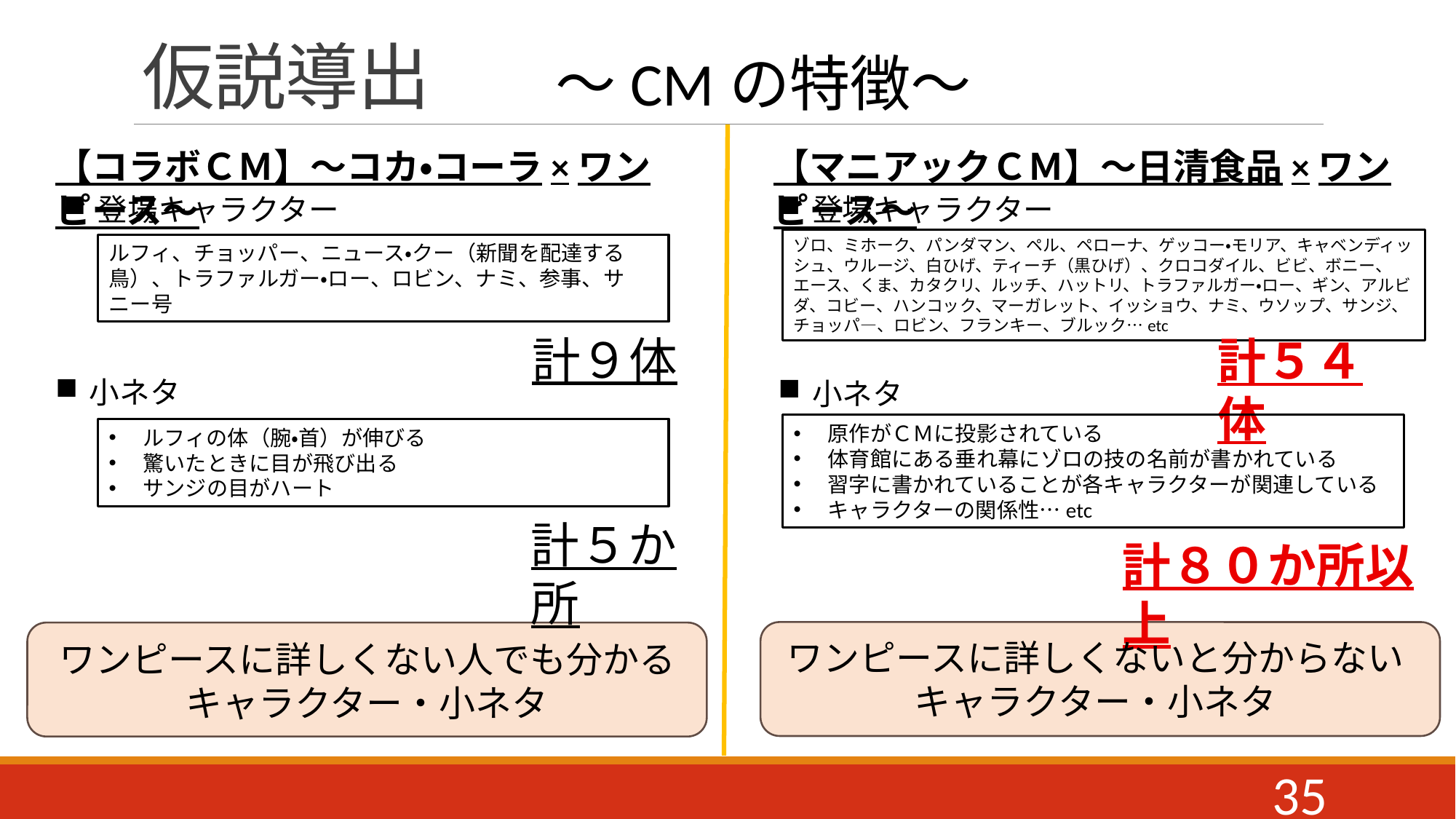

# 仮説導出
～CMの特徴～
【マニアックＣＭ】～日清食品×ワンピース～
【コラボＣＭ】～コカ・コーラ×ワンピース～
登場キャラクター
登場キャラクター
ゾロ、ミホーク、パンダマン、ペル、ペローナ、ゲッコー・モリア、キャベンディッシュ、ウルージ、白ひげ、ティーチ（黒ひげ）、クロコダイル、ビビ、ボニー、エース、くま、カタクリ、ルッチ、ハットリ、トラファルガー・ロー、ギン、アルビダ、コビー、ハンコック、マーガレット、イッショウ、ナミ、ウソップ、サンジ、チョッパ―、ロビン、フランキー、ブルック…etc
ルフィ、チョッパー、ニュース・クー（新聞を配達する鳥）、トラファルガー・ロー、ロビン、ナミ、参事、サニー号
計９体
計５４体
小ネタ
小ネタ
原作がＣＭに投影されている
体育館にある垂れ幕にゾロの技の名前が書かれている
習字に書かれていることが各キャラクターが関連している
キャラクターの関係性…etc
ルフィの体（腕・首）が伸びる
驚いたときに目が飛び出る
サンジの目がハート
計５か所
計８０か所以上

ワンピースに詳しくないと分からないキャラクター・小ネタ
ワンピースに詳しくない人でも分かるキャラクター・小ネタ
35